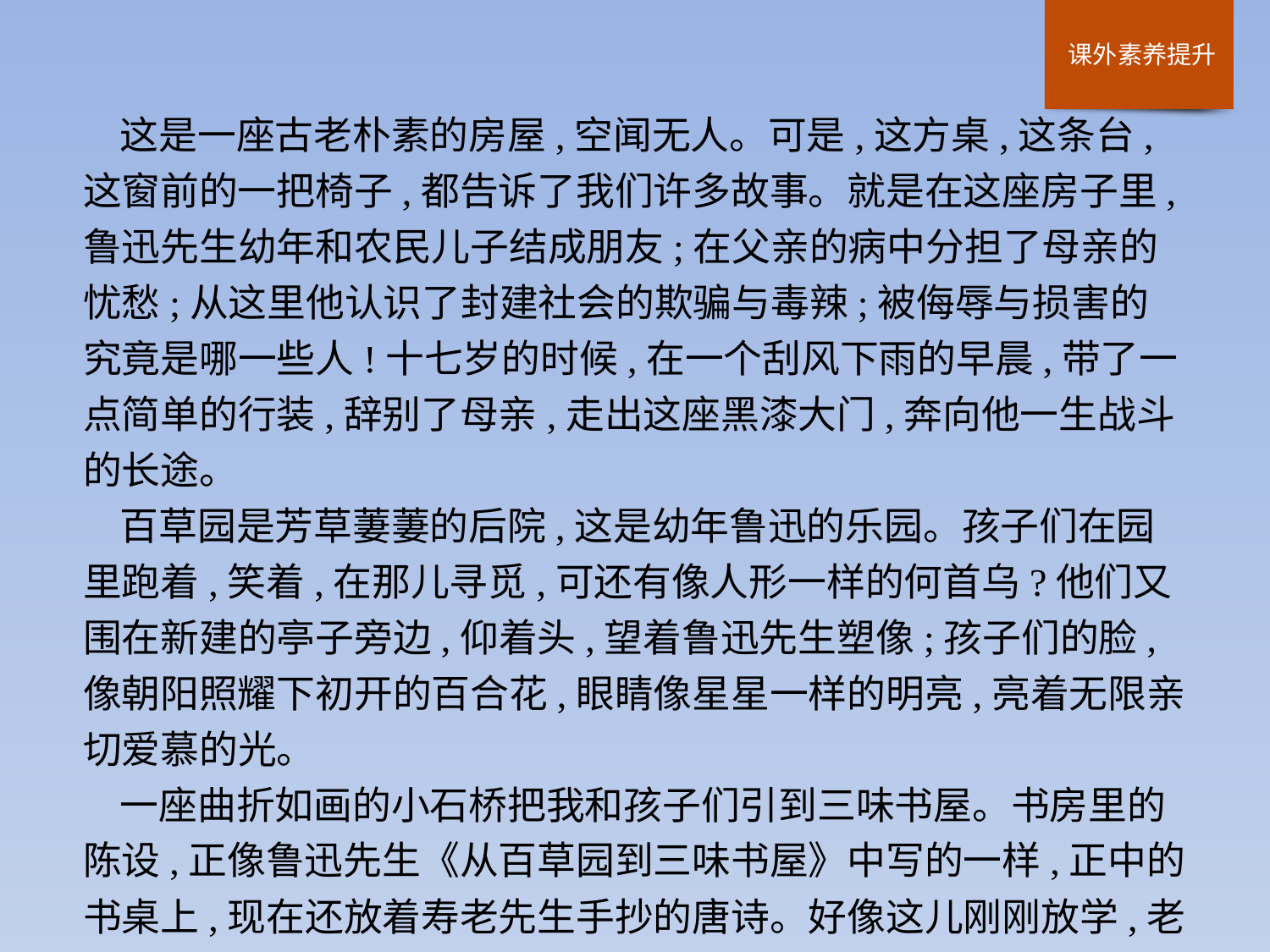

这是一座古老朴素的房屋,空闻无人。可是,这方桌,这条台,这窗前的一把椅子,都告诉了我们许多故事。就是在这座房子里,鲁迅先生幼年和农民儿子结成朋友;在父亲的病中分担了母亲的忧愁;从这里他认识了封建社会的欺骗与毒辣;被侮辱与损害的究竟是哪一些人!十七岁的时候,在一个刮风下雨的早晨,带了一点简单的行装,辞别了母亲,走出这座黑漆大门,奔向他一生战斗的长途。
百草园是芳草萋萋的后院,这是幼年鲁迅的乐园。孩子们在园里跑着,笑着,在那儿寻觅,可还有像人形一样的何首乌?他们又围在新建的亭子旁边,仰着头,望着鲁迅先生塑像;孩子们的脸,像朝阳照耀下初开的百合花,眼睛像星星一样的明亮,亮着无限亲切爱慕的光。
一座曲折如画的小石桥把我和孩子们引到三味书屋。书房里的陈设,正像鲁迅先生《从百草园到三味书屋》中写的一样,正中的书桌上,现在还放着寿老先生手抄的唐诗。好像这儿刚刚放学,老先生和学生们都吃饭去了。